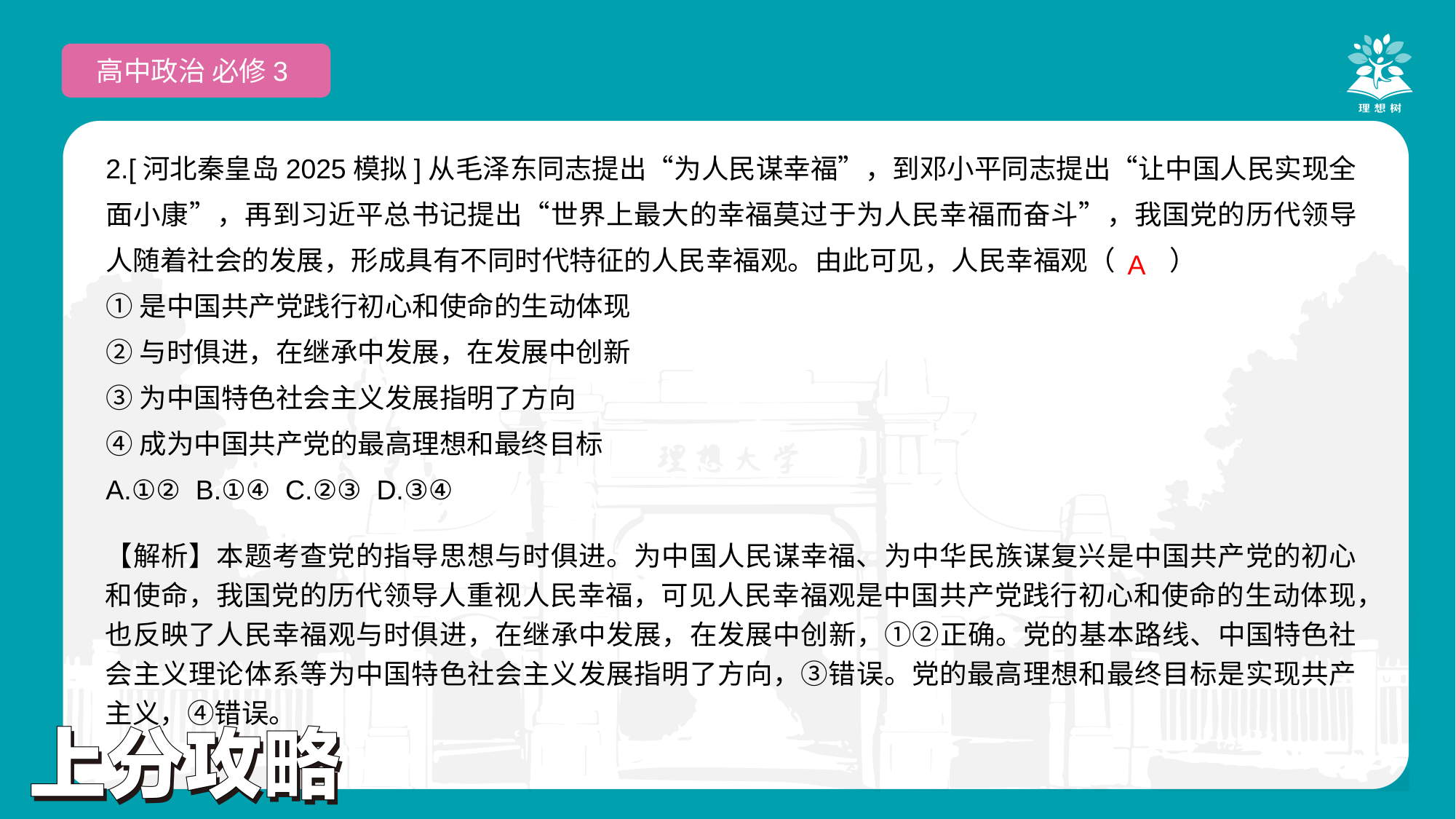

高中政治 必修3
2.[河北秦皇岛2025模拟]从毛泽东同志提出“为人民谋幸福”，到邓小平同志提出“让中国人民实现全面小康”，再到习近平总书记提出“世界上最大的幸福莫过于为人民幸福而奋斗”，我国党的历代领导人随着社会的发展，形成具有不同时代特征的人民幸福观。由此可见，人民幸福观（　　）
①是中国共产党践行初心和使命的生动体现
②与时俱进，在继承中发展，在发展中创新
③为中国特色社会主义发展指明了方向
④成为中国共产党的最高理想和最终目标
A.①②  B.①④  C.②③  D.③④
 A
【解析】本题考查党的指导思想与时俱进。为中国人民谋幸福、为中华民族谋复兴是中国共产党的初心和使命，我国党的历代领导人重视人民幸福，可见人民幸福观是中国共产党践行初心和使命的生动体现，也反映了人民幸福观与时俱进，在继承中发展，在发展中创新，①②正确。党的基本路线、中国特色社会主义理论体系等为中国特色社会主义发展指明了方向，③错误。党的最高理想和最终目标是实现共产主义，④错误。